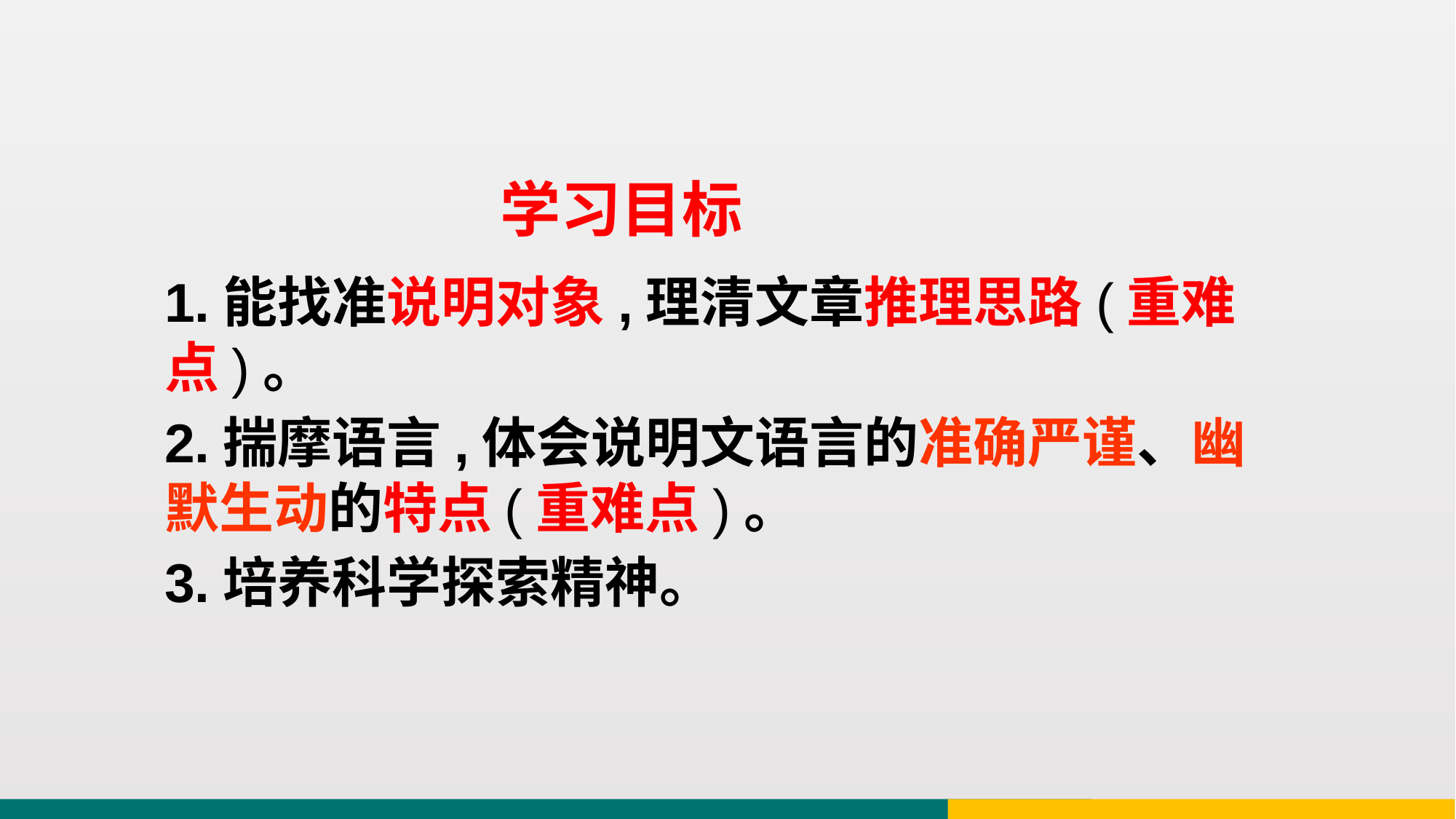

学习目标
1.能找准说明对象,理清文章推理思路(重难点)。
2.揣摩语言,体会说明文语言的准确严谨、幽默生动的特点(重难点)。
3.培养科学探索精神。